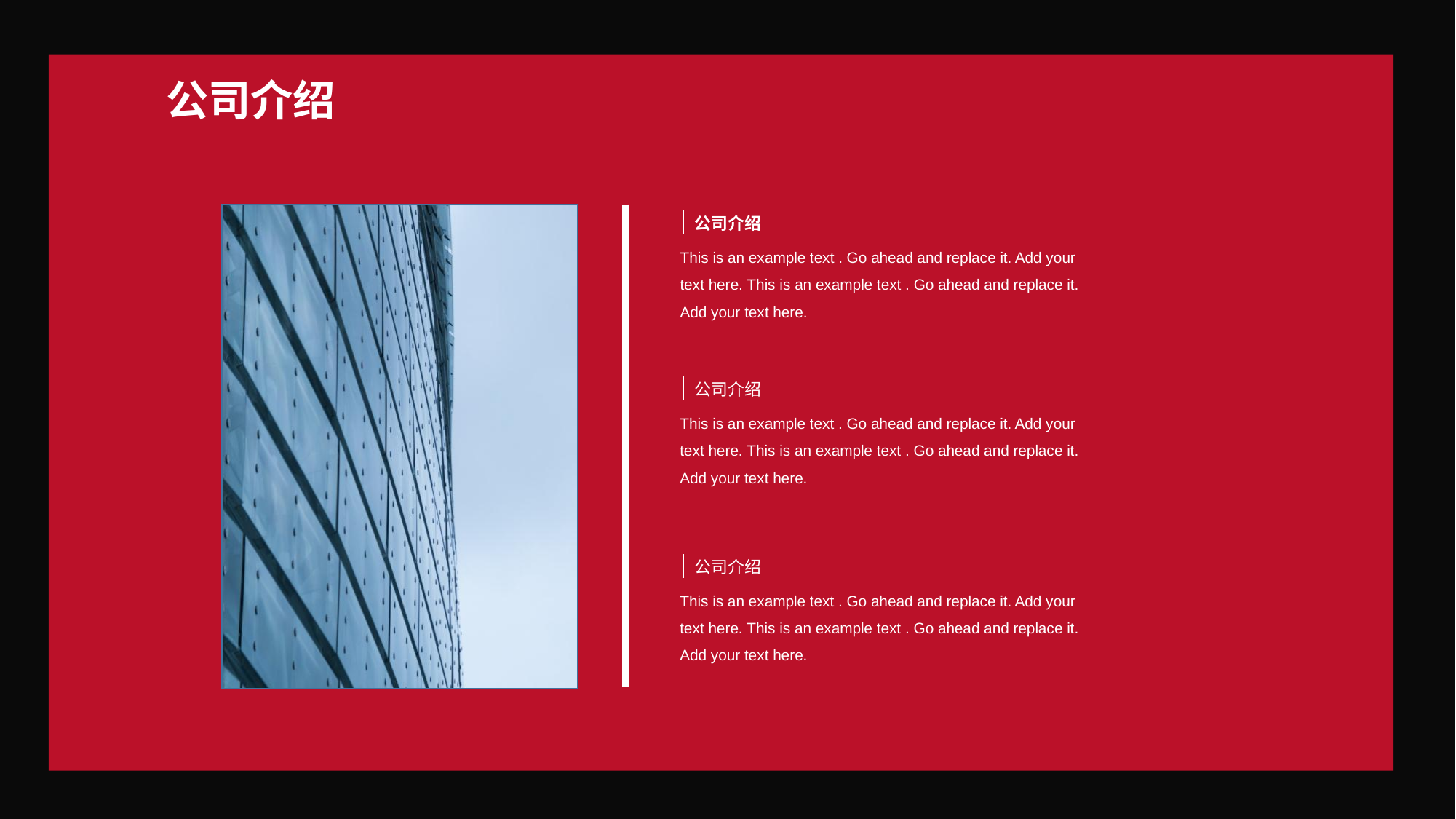

公司介绍
公司介绍
This is an example text . Go ahead and replace it. Add your text here. This is an example text . Go ahead and replace it. Add your text here.
公司介绍
This is an example text . Go ahead and replace it. Add your text here. This is an example text . Go ahead and replace it. Add your text here.
公司介绍
This is an example text . Go ahead and replace it. Add your text here. This is an example text . Go ahead and replace it. Add your text here.